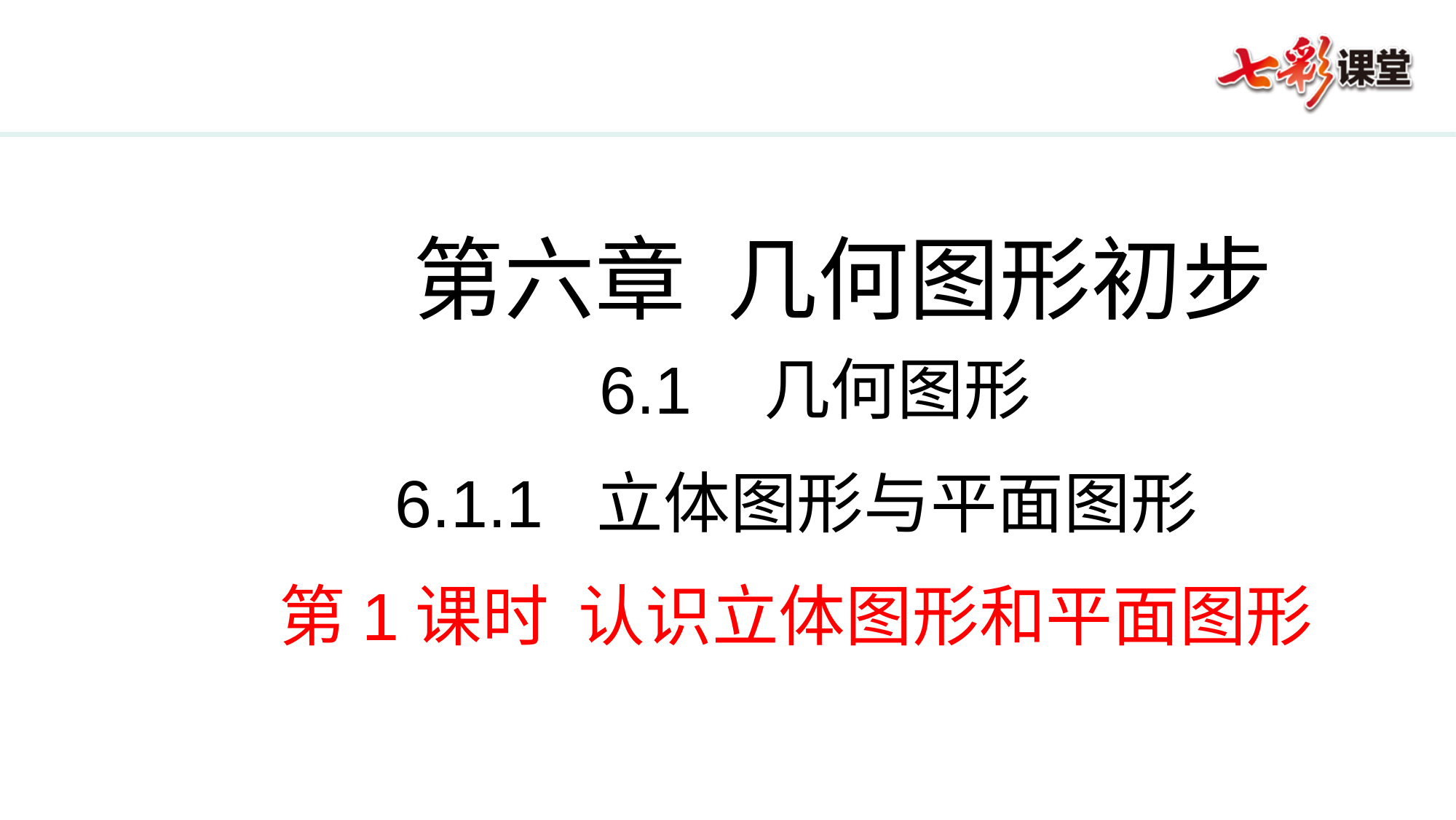

第六章  几何图形初步
  6.1   几何图形
6.1.1  立体图形与平面图形
第1课时  认识立体图形和平面图形